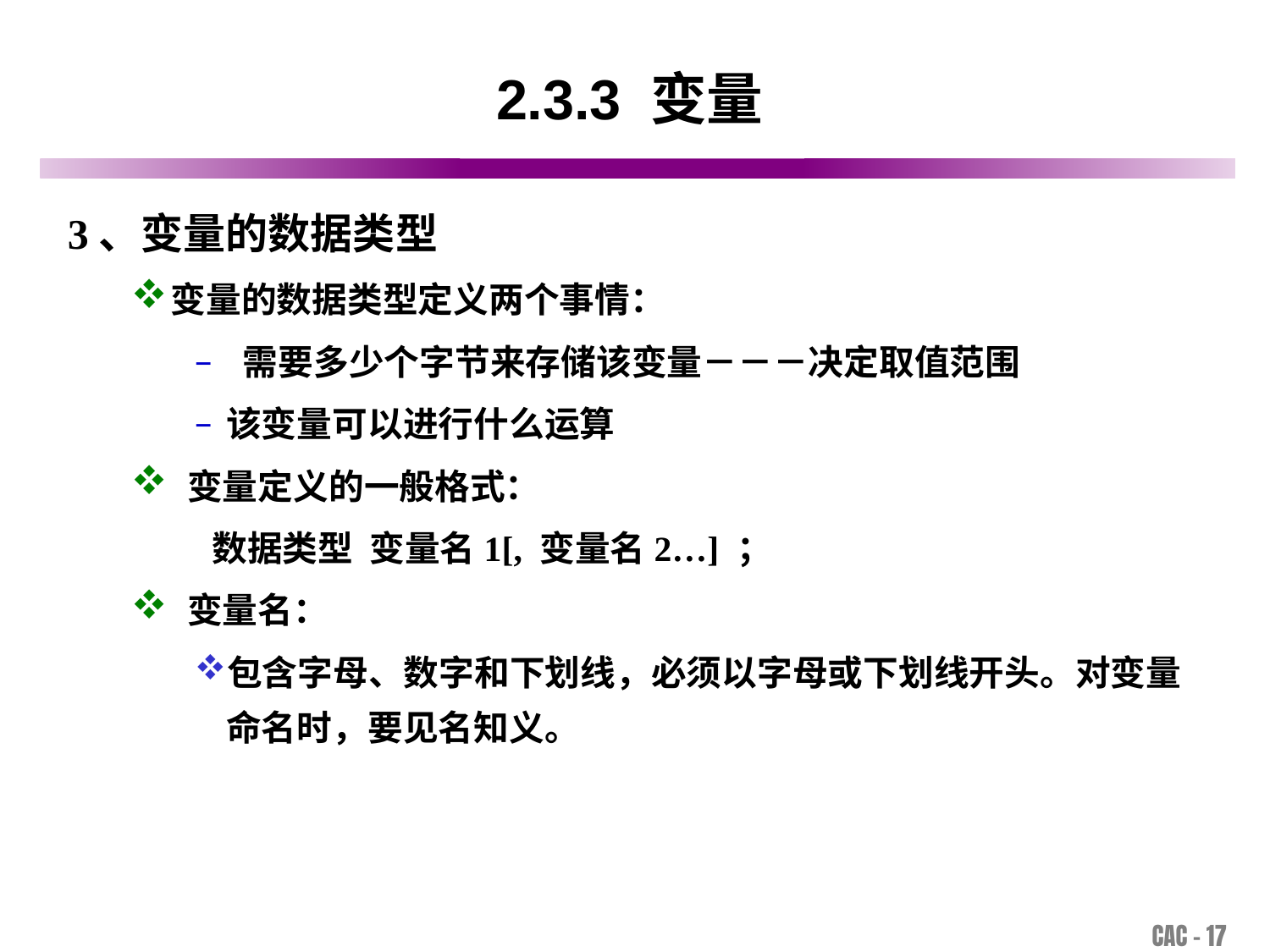

# 2.3.3 变量
3、变量的数据类型
变量的数据类型定义两个事情：
 需要多少个字节来存储该变量－－－决定取值范围
该变量可以进行什么运算
 变量定义的一般格式：
         数据类型  变量名1[, 变量名2…] ；
 变量名：
包含字母、数字和下划线，必须以字母或下划线开头。对变量命名时，要见名知义。
17